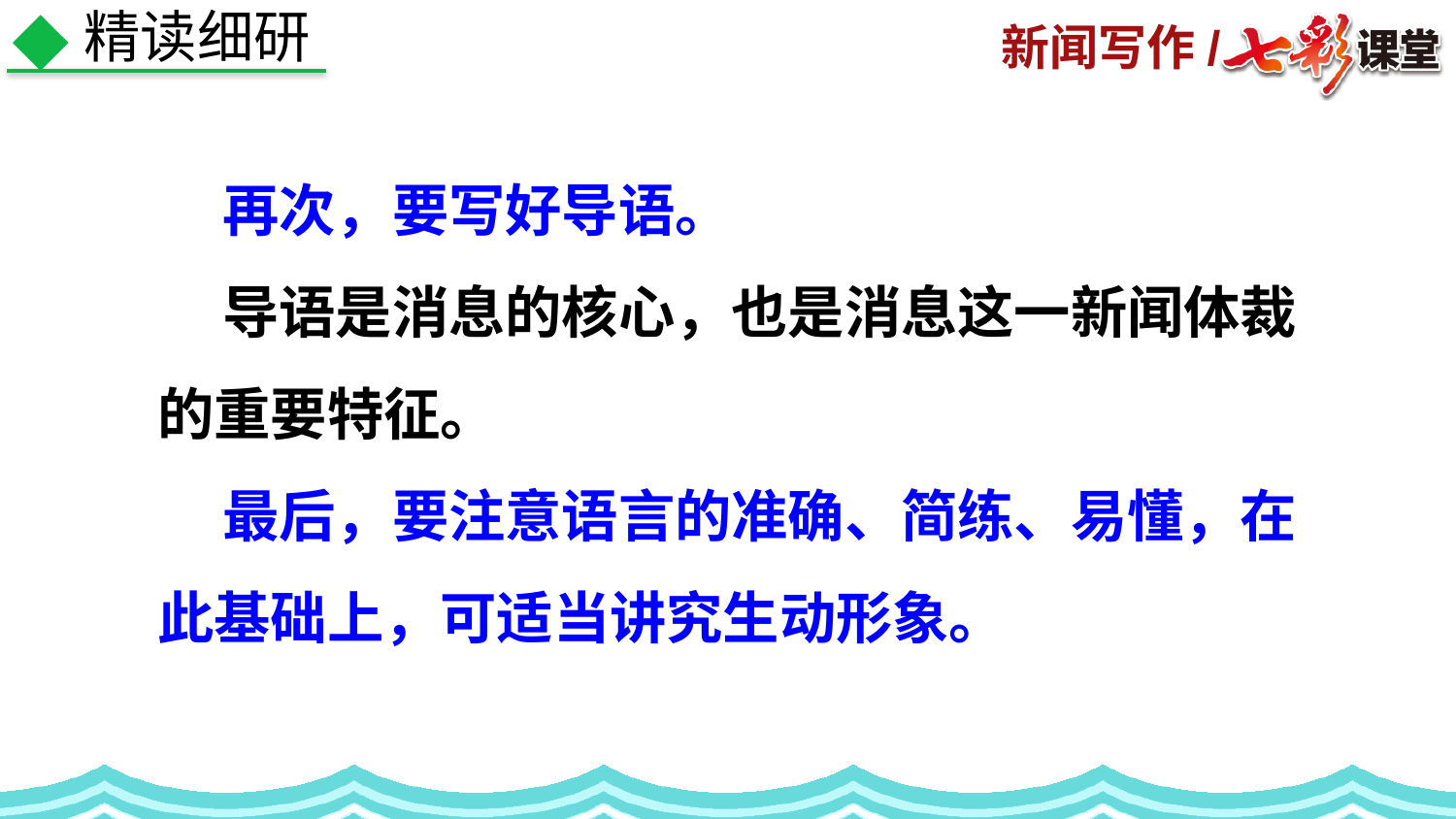

精读细研

    再次，要写好导语。
    导语是消息的核心，也是消息这一新闻体裁的重要特征。
    最后，要注意语言的准确、简练、易懂，在此基础上，可适当讲究生动形象。